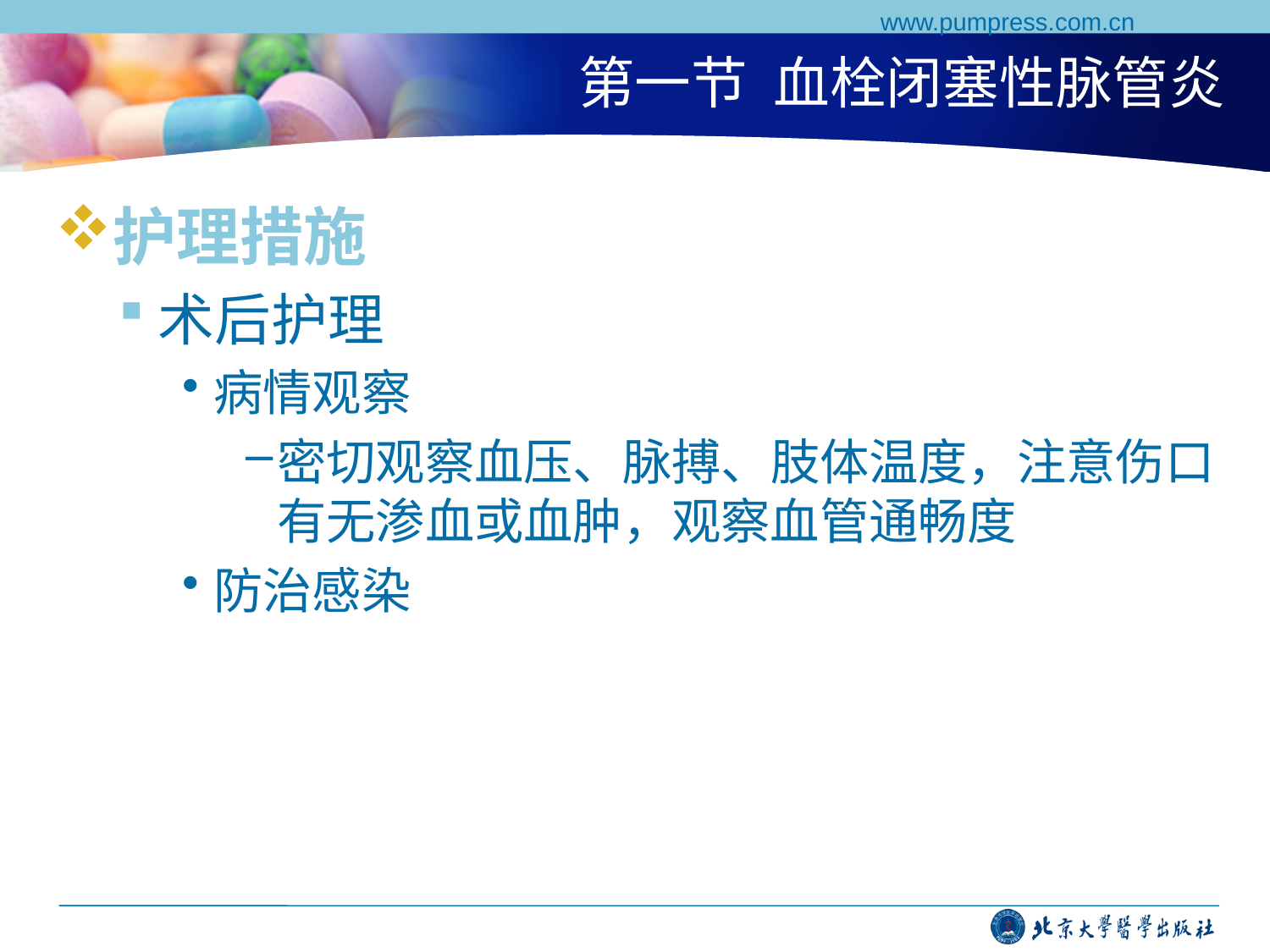

www.pumpress.com.cn
# 第一节  血栓闭塞性脉管炎
护理措施
术后护理
病情观察
密切观察血压、脉搏、肢体温度，注意伤口有无渗血或血肿，观察血管通畅度
防治感染